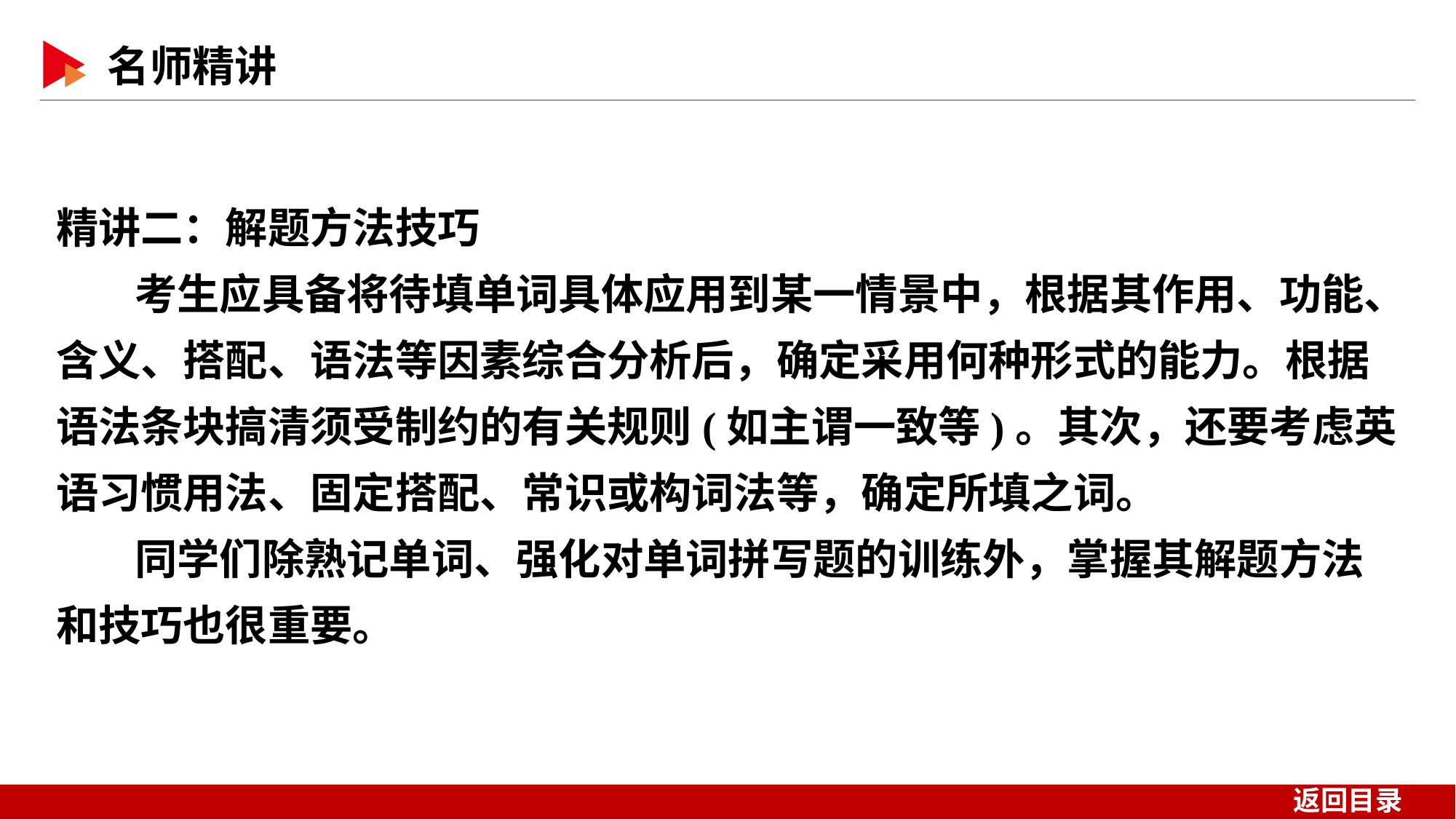

精讲二：解题方法技巧
考生应具备将待填单词具体应用到某一情景中，根据其作用、功能、含义、搭配、语法等因素综合分析后，确定采用何种形式的能力。根据语法条块搞清须受制约的有关规则(如主谓一致等)。其次，还要考虑英语习惯用法、固定搭配、常识或构词法等，确定所填之词。
同学们除熟记单词、强化对单词拼写题的训练外，掌握其解题方法和技巧也很重要。